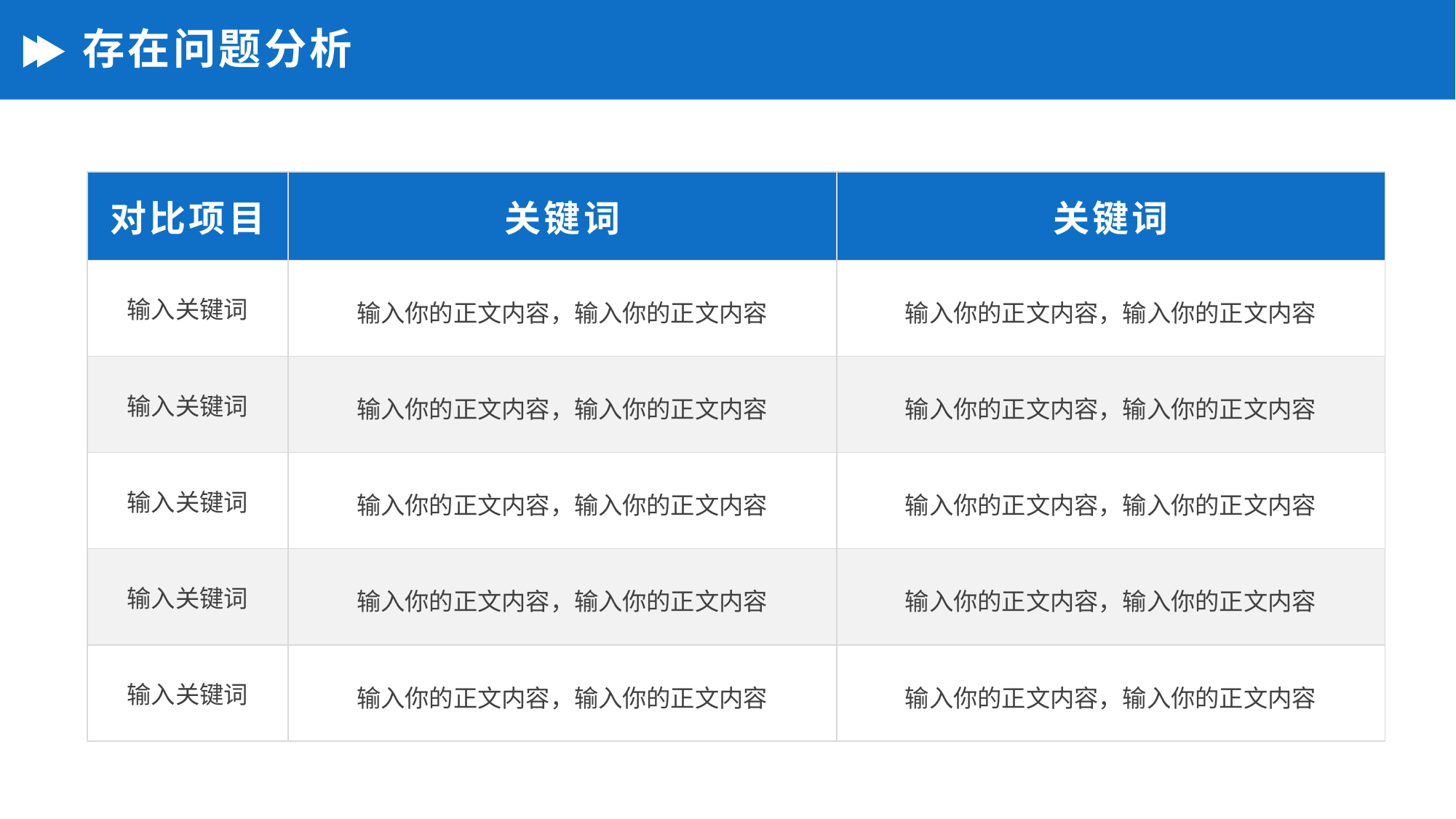

# 存在问题分析
| 对比项目 | 关键词 | 关键词 |
| --- | --- | --- |
| 输入关键词 | 输入你的正文内容，输入你的正文内容 | 输入你的正文内容，输入你的正文内容 |
| 输入关键词 | 输入你的正文内容，输入你的正文内容 | 输入你的正文内容，输入你的正文内容 |
| 输入关键词 | 输入你的正文内容，输入你的正文内容 | 输入你的正文内容，输入你的正文内容 |
| 输入关键词 | 输入你的正文内容，输入你的正文内容 | 输入你的正文内容，输入你的正文内容 |
| 输入关键词 | 输入你的正文内容，输入你的正文内容 | 输入你的正文内容，输入你的正文内容 |